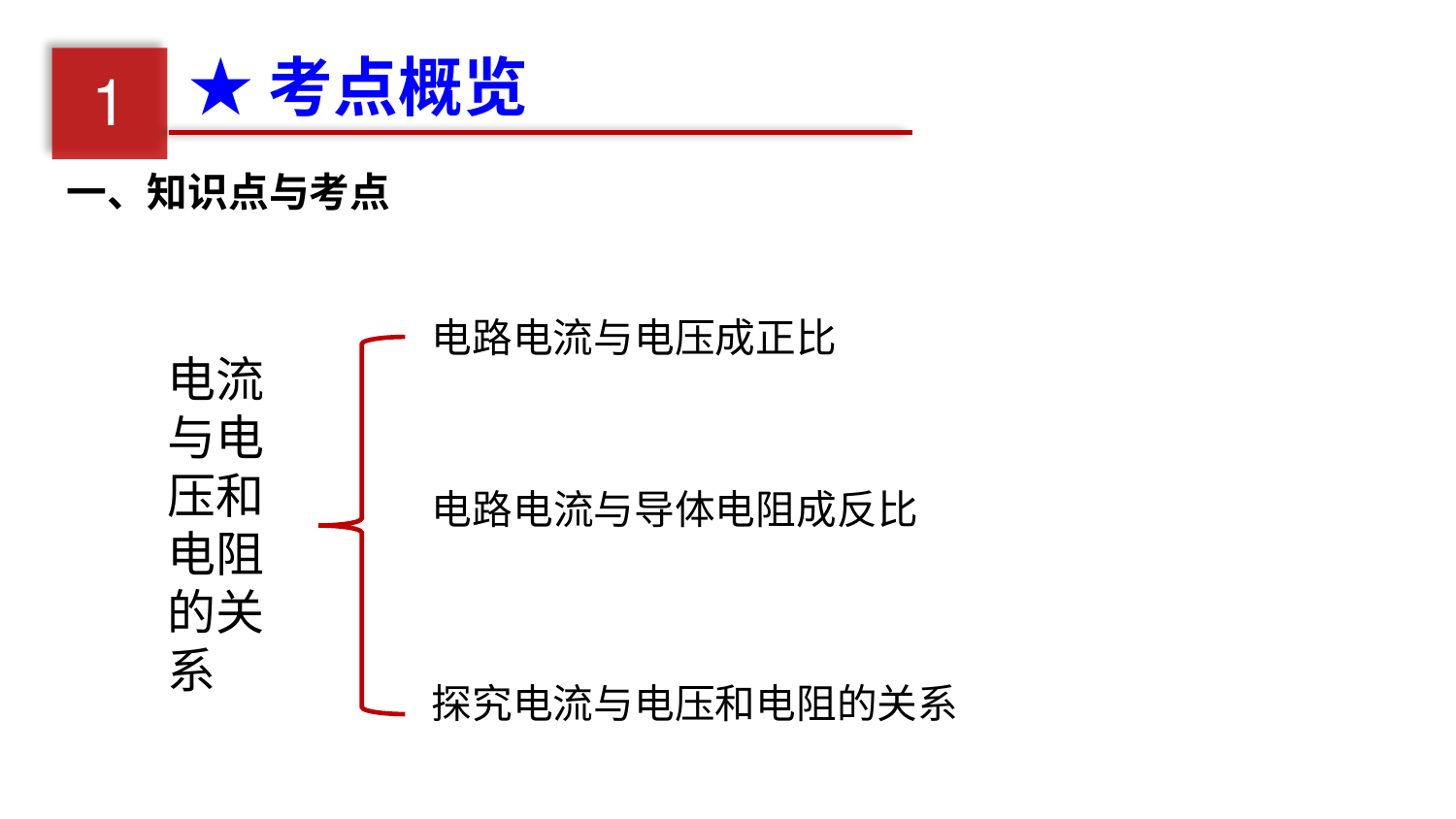

★考点概览

1
一、知识点与考点
电路电流与电压成正比

电流与电压和电阻的关系
电路电流与导体电阻成反比
探究电流与电压和电阻的关系